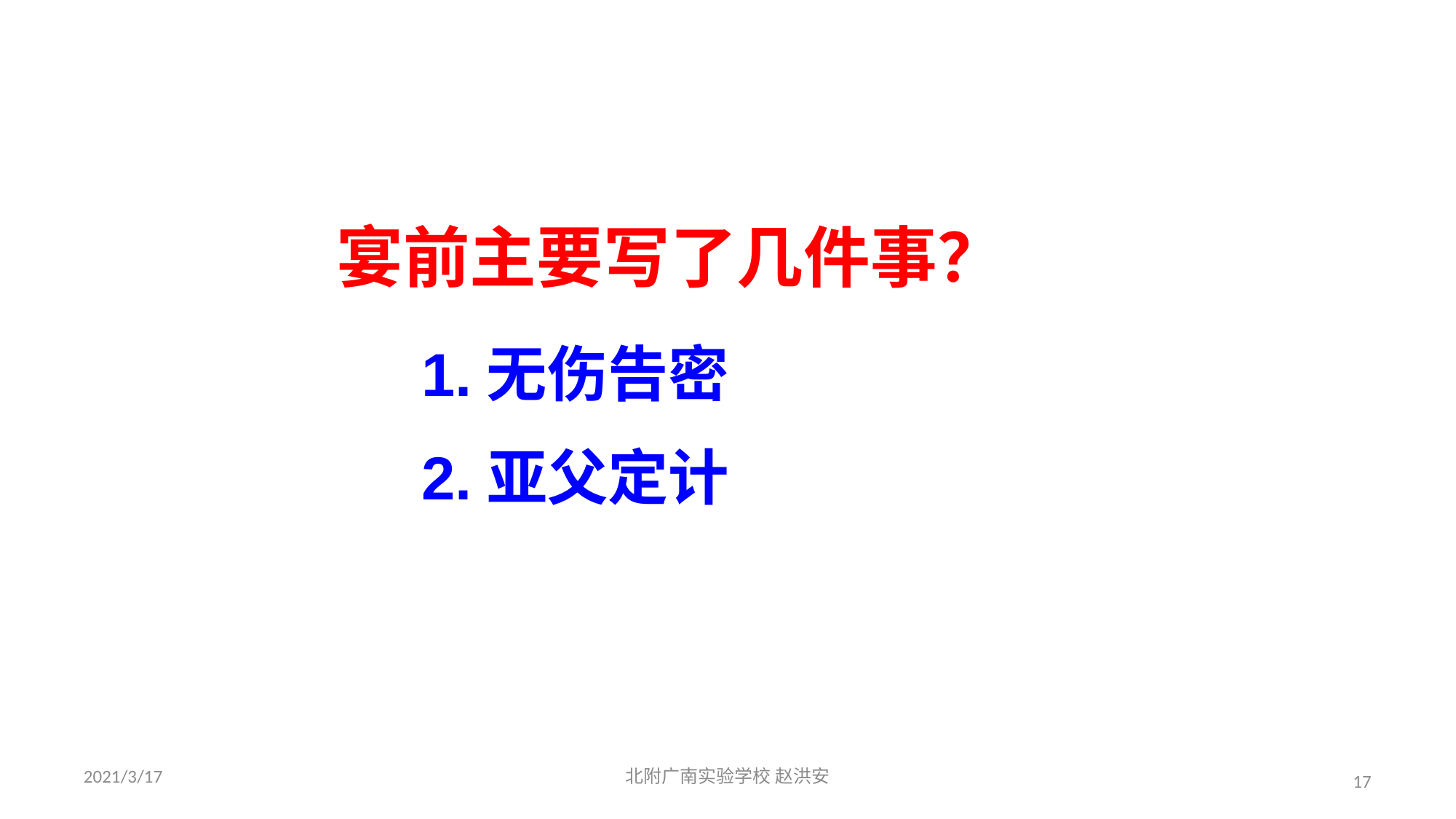

宴前主要写了几件事？
1.无伤告密
2.亚父定计
2021/3/17
北附广南实验学校 赵洪安
17